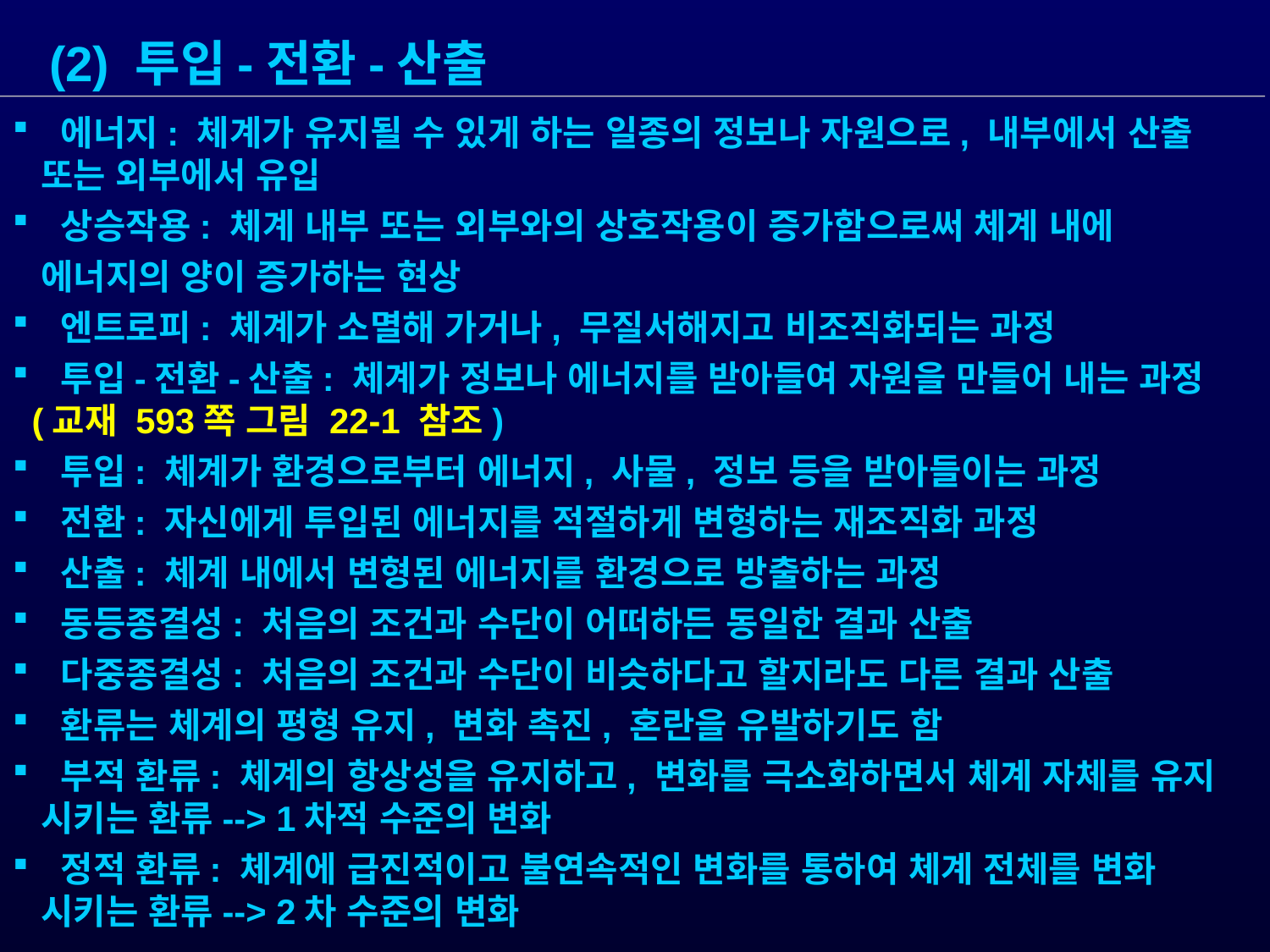

(2) 투입-전환-산출
 에너지: 체계가 유지될 수 있게 하는 일종의 정보나 자원으로, 내부에서 산출
  또는 외부에서 유입
 상승작용: 체계 내부 또는 외부와의 상호작용이 증가함으로써 체계 내에
  에너지의 양이 증가하는 현상
 엔트로피: 체계가 소멸해 가거나, 무질서해지고 비조직화되는 과정
 투입-전환-산출: 체계가 정보나 에너지를 받아들여 자원을 만들어 내는 과정
  (교재 593쪽 그림 22-1 참조)
 투입: 체계가 환경으로부터 에너지, 사물, 정보 등을 받아들이는 과정
 전환: 자신에게 투입된 에너지를 적절하게 변형하는 재조직화 과정
 산출: 체계 내에서 변형된 에너지를 환경으로 방출하는 과정
 동등종결성: 처음의 조건과 수단이 어떠하든 동일한 결과 산출
 다중종결성: 처음의 조건과 수단이 비슷하다고 할지라도 다른 결과 산출
 환류는 체계의 평형 유지, 변화 촉진, 혼란을 유발하기도 함
 부적 환류: 체계의 항상성을 유지하고, 변화를 극소화하면서 체계 자체를 유지
  시키는 환류--> 1차적 수준의 변화
 정적 환류: 체계에 급진적이고 불연속적인 변화를 통하여 체계 전체를 변화
  시키는 환류--> 2차 수준의 변화